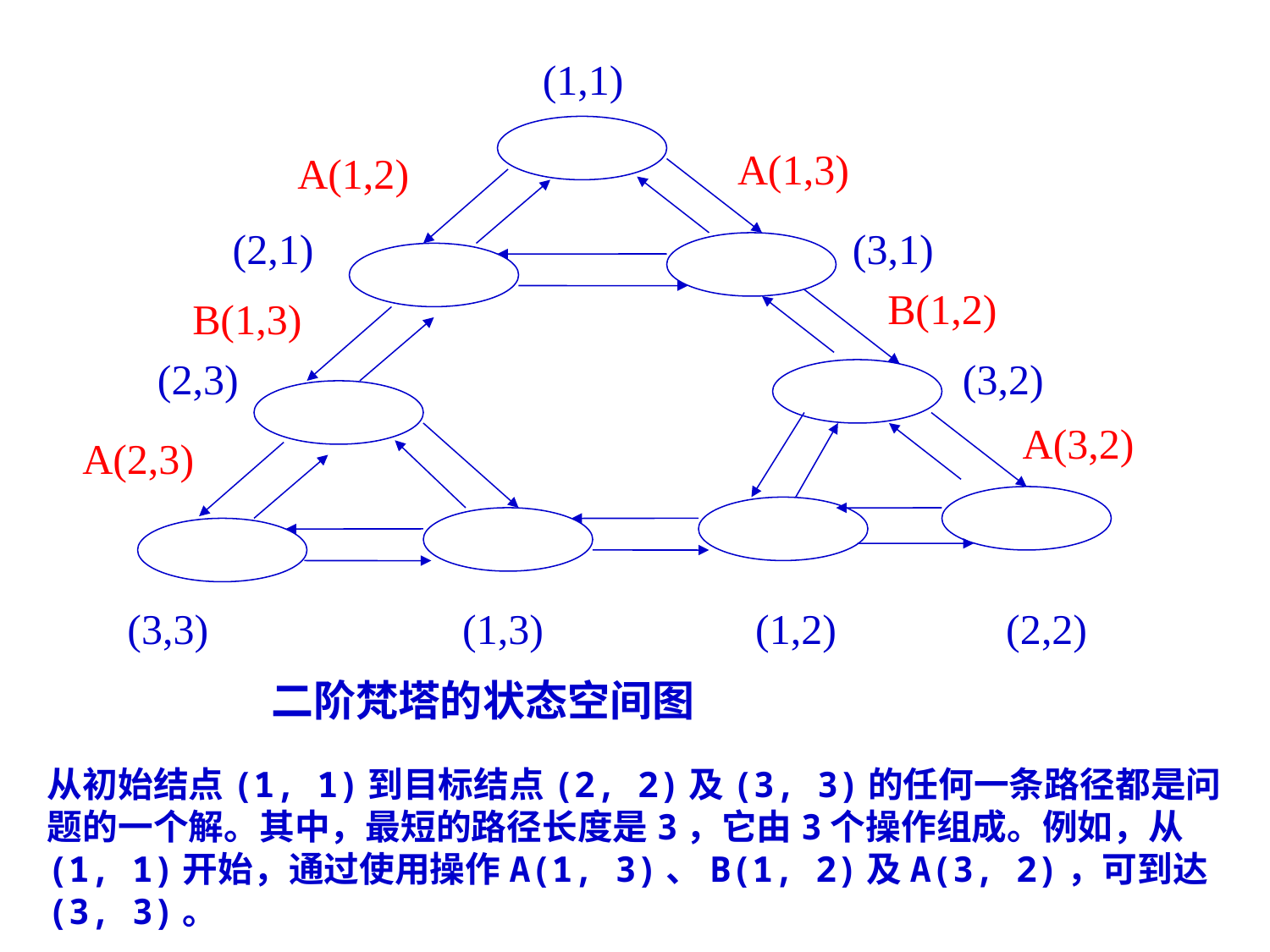

(1,1)

A(1,3)
A(1,2)

(2,1)
(3,1)

B(1,2)

B(1,3)

(2,3)
(3,2)

A(3,2)

A(2,3)

(3,3)                        (1,3)                    (1,2)                (2,2)
              二阶梵塔的状态空间图
从初始结点(1, 1)到目标结点(2, 2)及(3, 3)的任何一条路径都是问题的一个解。其中，最短的路径长度是3，它由3个操作组成。例如，从 (1, 1)开始，通过使用操作A(1, 3)、B(1, 2)及A(3, 2)，可到达 (3, 3)。